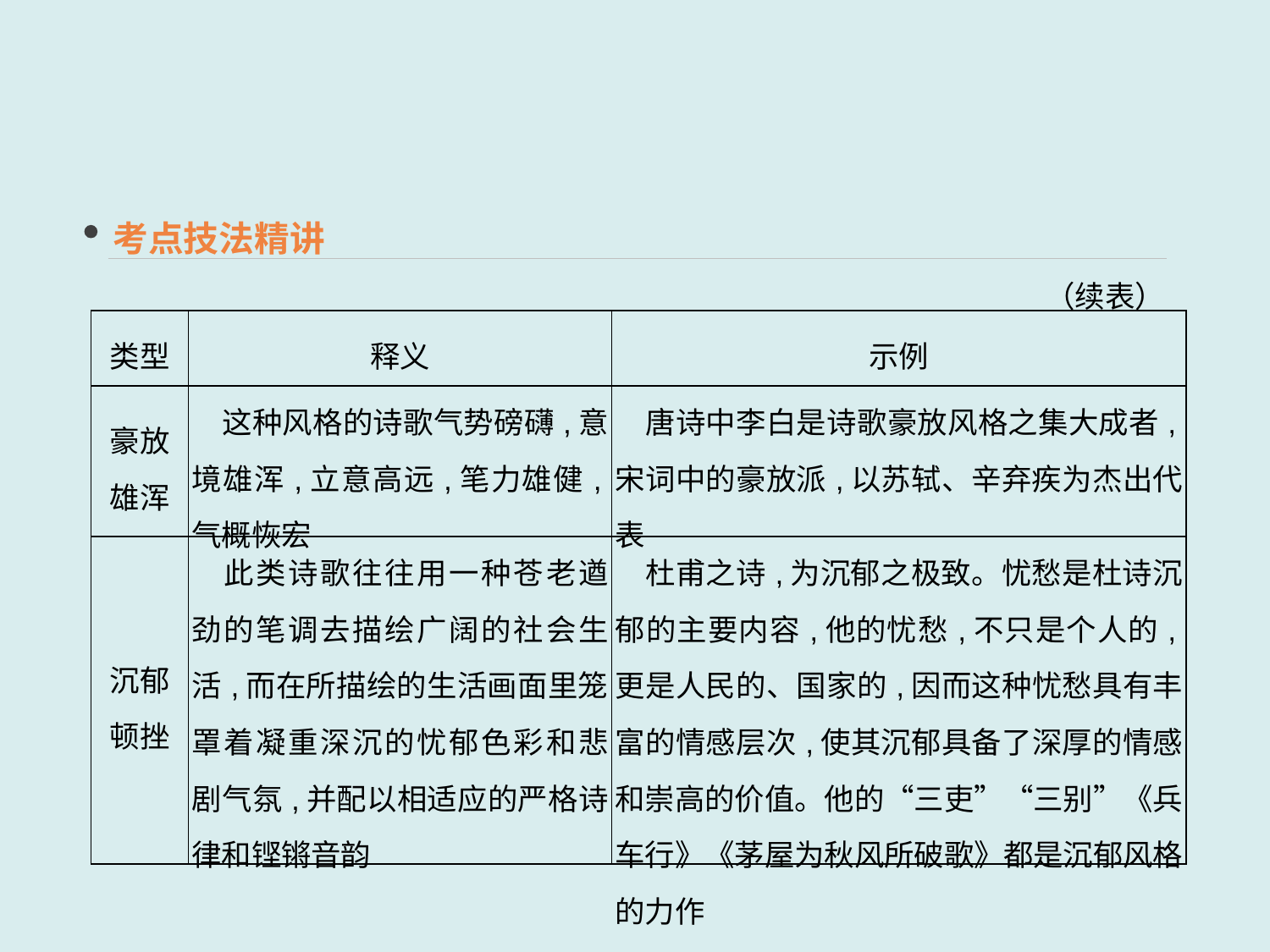

考点技法精讲

（续表）
| 类型 | 释义 | 示例 |
| --- | --- | --- |
| 豪放 雄浑 | 这种风格的诗歌气势磅礴,意境雄浑,立意高远,笔力雄健,气概恢宏 | 唐诗中李白是诗歌豪放风格之集大成者,宋词中的豪放派,以苏轼、辛弃疾为杰出代表 |
| 沉郁 顿挫 | 此类诗歌往往用一种苍老遒劲的笔调去描绘广阔的社会生活,而在所描绘的生活画面里笼罩着凝重深沉的忧郁色彩和悲剧气氛,并配以相适应的严格诗律和铿锵音韵 | 杜甫之诗,为沉郁之极致。忧愁是杜诗沉郁的主要内容,他的忧愁,不只是个人的,更是人民的、国家的,因而这种忧愁具有丰富的情感层次,使其沉郁具备了深厚的情感和崇高的价值。他的“三吏”“三别”《兵车行》《茅屋为秋风所破歌》都是沉郁风格的力作 |